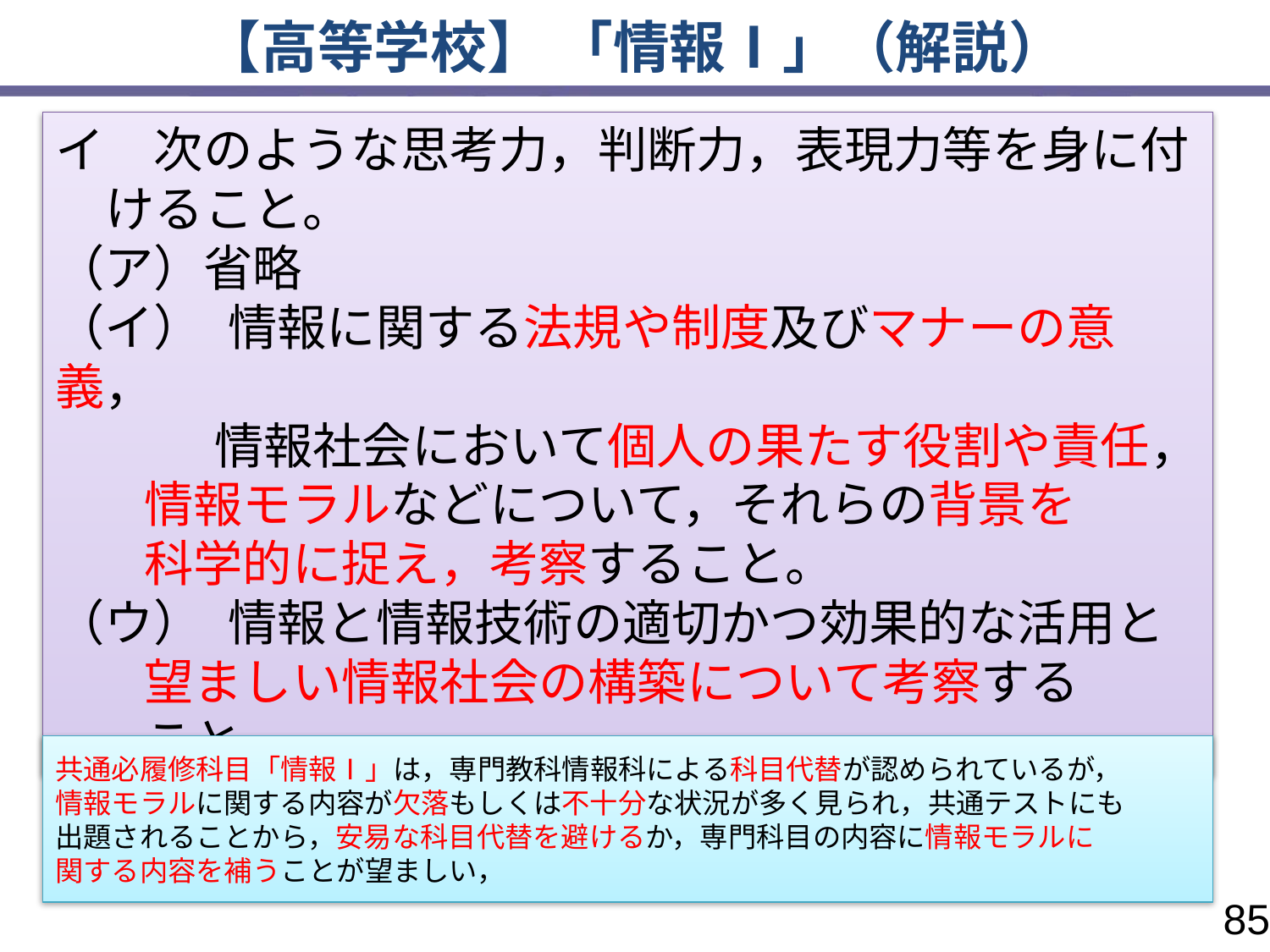

【高等学校】 「情報Ⅰ」（解説）
イ　次のような思考力，判断力，表現力等を身に付けること。
（ア）省略
（イ） 情報に関する法規や制度及びマナーの意義，
　　　 情報社会において個人の果たす役割や責任，
       情報モラルなどについて，それらの背景を
       科学的に捉え，考察すること。
（ウ） 情報と情報技術の適切かつ効果的な活用と
       望ましい情報社会の構築について考察する
       こと。
共通必履修科目「情報Ⅰ」は，専門教科情報科による科目代替が認められているが，
情報モラルに関する内容が欠落もしくは不十分な状況が多く見られ，共通テストにも
出題されることから，安易な科目代替を避けるか，専門科目の内容に情報モラルに
関する内容を補うことが望ましい，
85